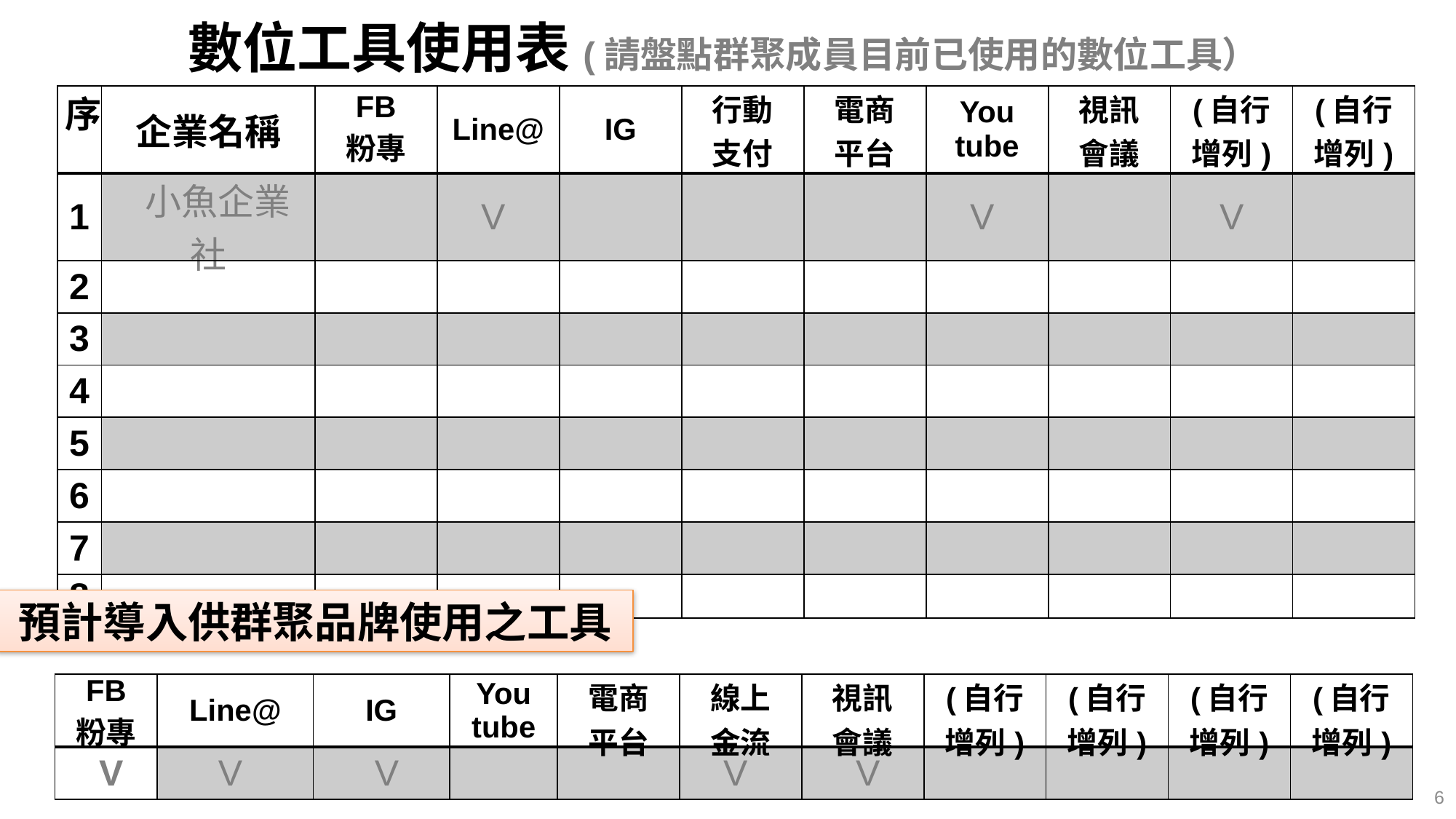

數位工具使用表(請盤點群聚成員目前已使用的數位工具）
| 序 | 企業名稱 | FB 粉專 | Line@ | IG | 行動 支付 | 電商 平台 | You tube | 視訊 會議 | (自行 增列) | (自行 增列) |
| --- | --- | --- | --- | --- | --- | --- | --- | --- | --- | --- |
| 1 | 小魚企業社 |  | V |  |  |  | V |  | V |  |
| 2 |  |  |  |  |  |  |  |  |  |  |
| 3 |  |  |  |  |  |  |  |  |  |  |
| 4 |  |  |  |  |  |  |  |  |  |  |
| 5 |  |  |  |  |  |  |  |  |  |  |
| 6 |  |  |  |  |  |  |  |  |  |  |
| 7 |  |  |  |  |  |  |  |  |  |  |
| 8 |  |  |  |  |  |  |  |  |  |  |
預計導入供群聚品牌使用之工具
| FB 粉專 | Line@ | IG | You tube | 電商 平台 | 線上 金流 | 視訊 會議 | (自行 增列) | (自行 增列) | (自行 增列) | (自行 增列) |
| --- | --- | --- | --- | --- | --- | --- | --- | --- | --- | --- |
| V | V | V |  |  | V | V |  |  |  |  |